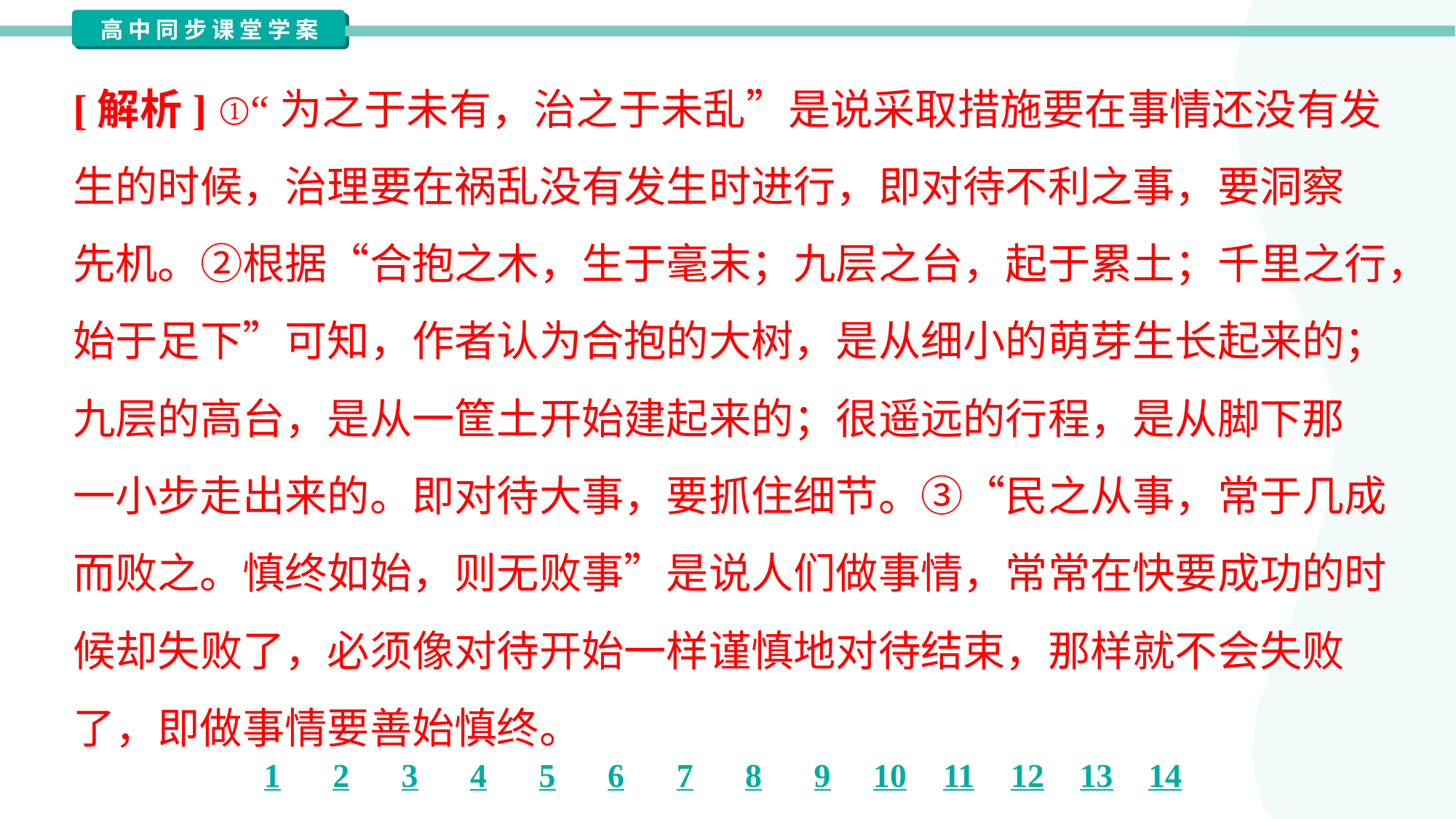

[解析] ①“为之于未有，治之于未乱”是说采取措施要在事情还没有发
生的时候，治理要在祸乱没有发生时进行，即对待不利之事，要洞察
先机。②根据“合抱之木，生于毫末；九层之台，起于累土；千里之行，
始于足下”可知，作者认为合抱的大树，是从细小的萌芽生长起来的；
九层的高台，是从一筐土开始建起来的；很遥远的行程，是从脚下那
一小步走出来的。即对待大事，要抓住细节。③“民之从事，常于几成
而败之。慎终如始，则无败事”是说人们做事情，常常在快要成功的时
候却失败了，必须像对待开始一样谨慎地对待结束，那样就不会失败
了，即做事情要善始慎终。